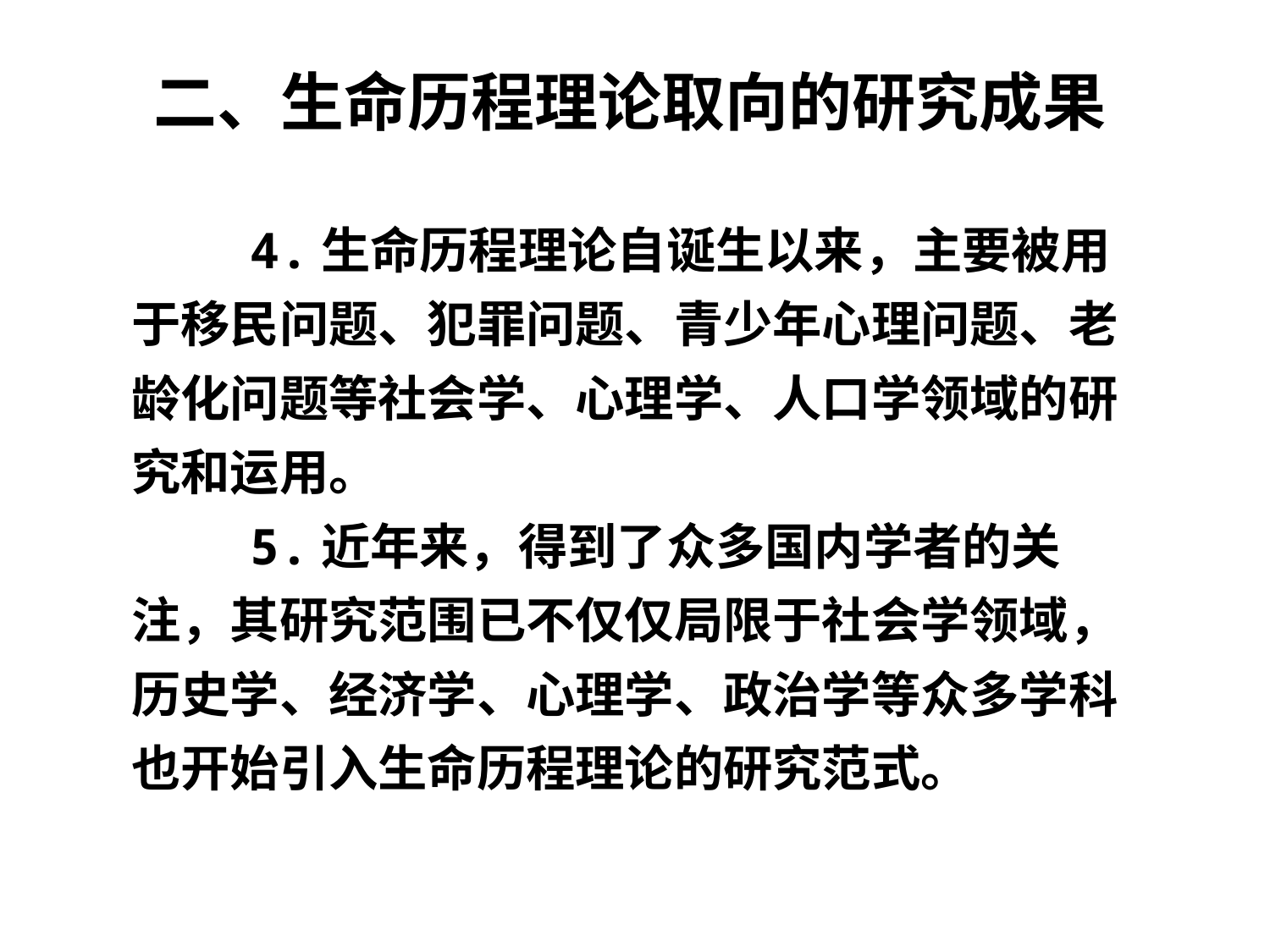

二、生命历程理论取向的研究成果
    4.生命历程理论自诞生以来，主要被用于移民问题、犯罪问题、青少年心理问题、老龄化问题等社会学、心理学、人口学领域的研究和运用。
    5.近年来，得到了众多国内学者的关注，其研究范围已不仅仅局限于社会学领域，历史学、经济学、心理学、政治学等众多学科也开始引入生命历程理论的研究范式。